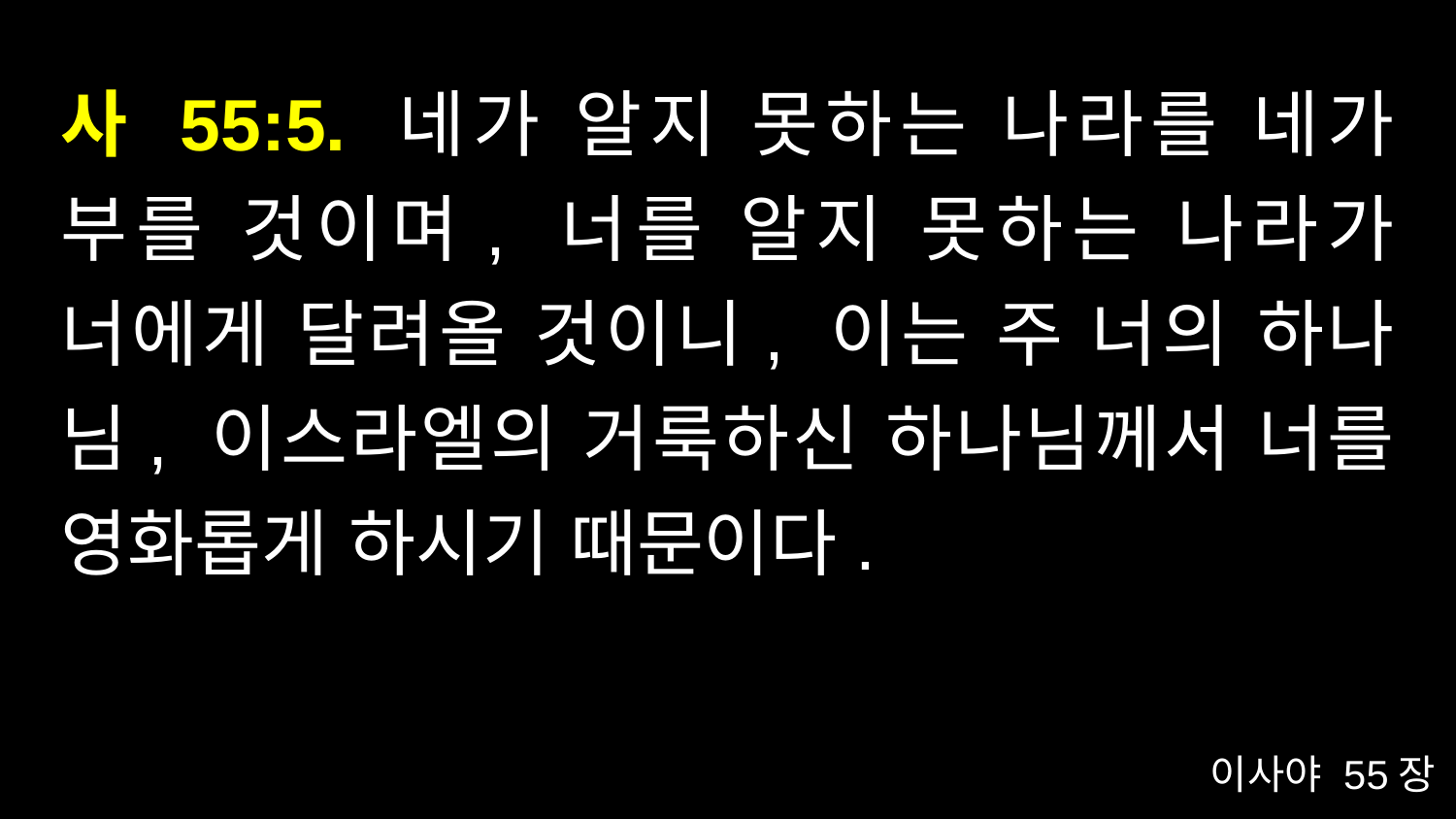

# 사 55:5. 네가 알지 못하는 나라를 네가 부를 것이며, 너를 알지 못하는 나라가 너에게 달려올 것이니, 이는 주 너의 하나님, 이스라엘의 거룩하신 하나님께서 너를 영화롭게 하시기 때문이다.
이사야 55장